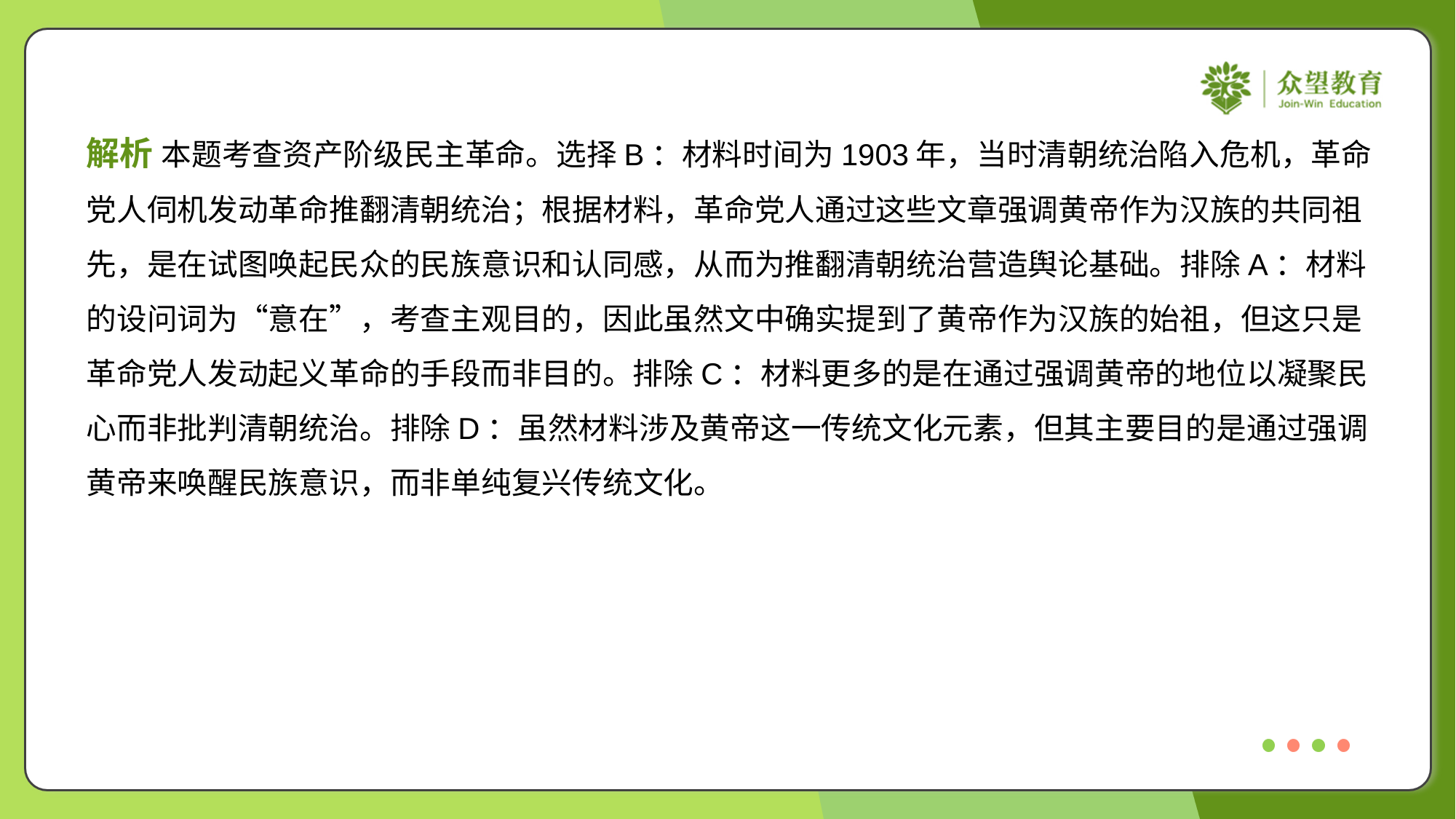

解析 本题考查资产阶级民主革命。选择B：材料时间为1903年，当时清朝统治陷入危机，革命
党人伺机发动革命推翻清朝统治；根据材料，革命党人通过这些文章强调黄帝作为汉族的共同祖
先，是在试图唤起民众的民族意识和认同感，从而为推翻清朝统治营造舆论基础。排除A：材料
的设问词为“意在”，考查主观目的，因此虽然文中确实提到了黄帝作为汉族的始祖，但这只是
革命党人发动起义革命的手段而非目的。排除C：材料更多的是在通过强调黄帝的地位以凝聚民
心而非批判清朝统治。排除D：虽然材料涉及黄帝这一传统文化元素，但其主要目的是通过强调
黄帝来唤醒民族意识，而非单纯复兴传统文化。